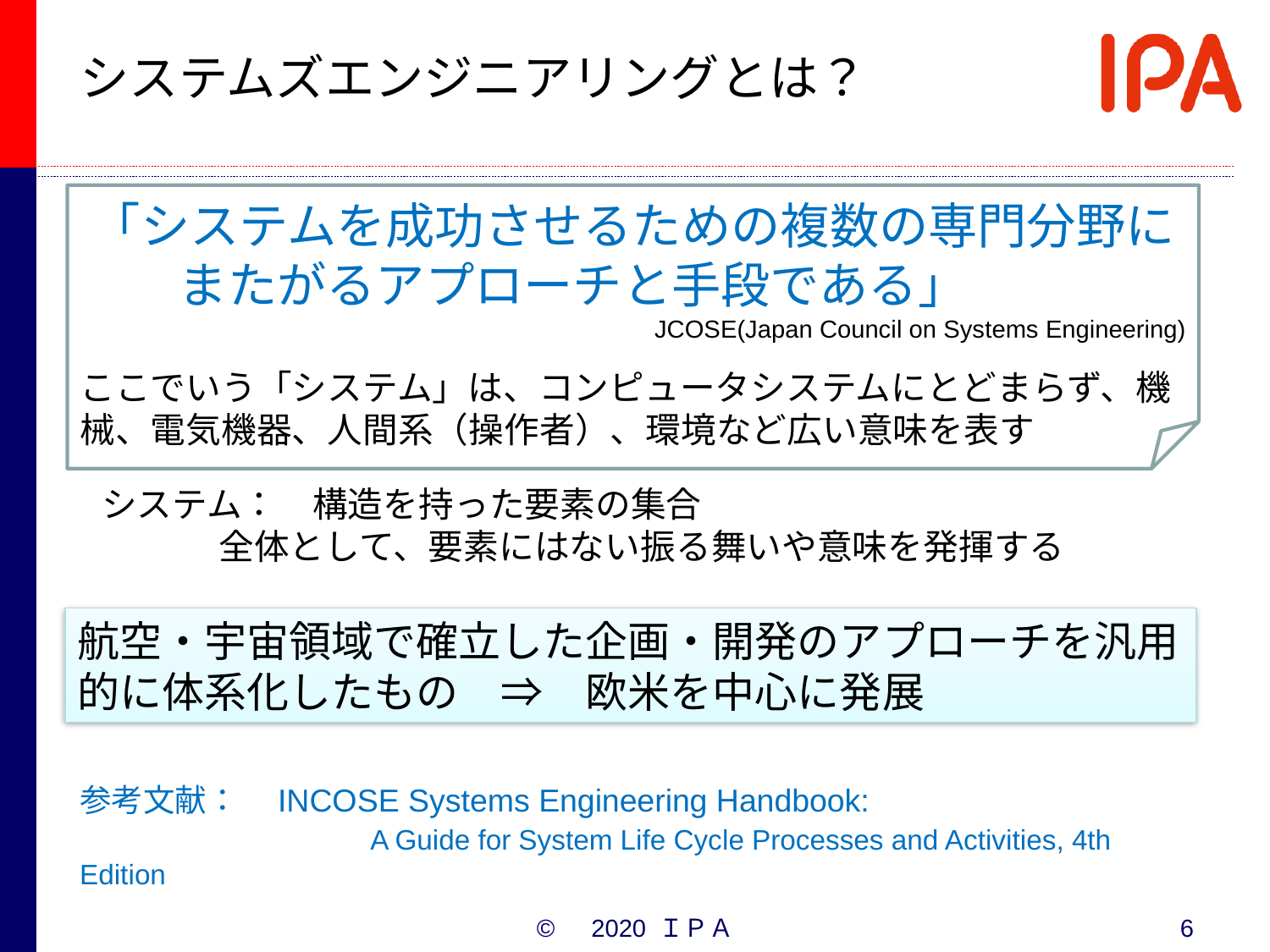

# システムズエンジニアリングとは？
「システムを成功させるための複数の専門分野に
　　またがるアプローチと手段である」
 JCOSE(Japan Council on Systems Engineering)

ここでいう「システム」は、コンピュータシステムにとどまらず、機械、電気機器、人間系（操作者）、環境など広い意味を表す
システム：　構造を持った要素の集合
               全体として、要素にはない振る舞いや意味を発揮する
航空・宇宙領域で確立した企画・開発のアプローチを汎用的に体系化したもの　⇒　欧米を中心に発展
参考文献：　INCOSE Systems Engineering Handbook:
　　		    A Guide for System Life Cycle Processes and Activities, 4th Edition
©　2020 ＩＰＡ
6